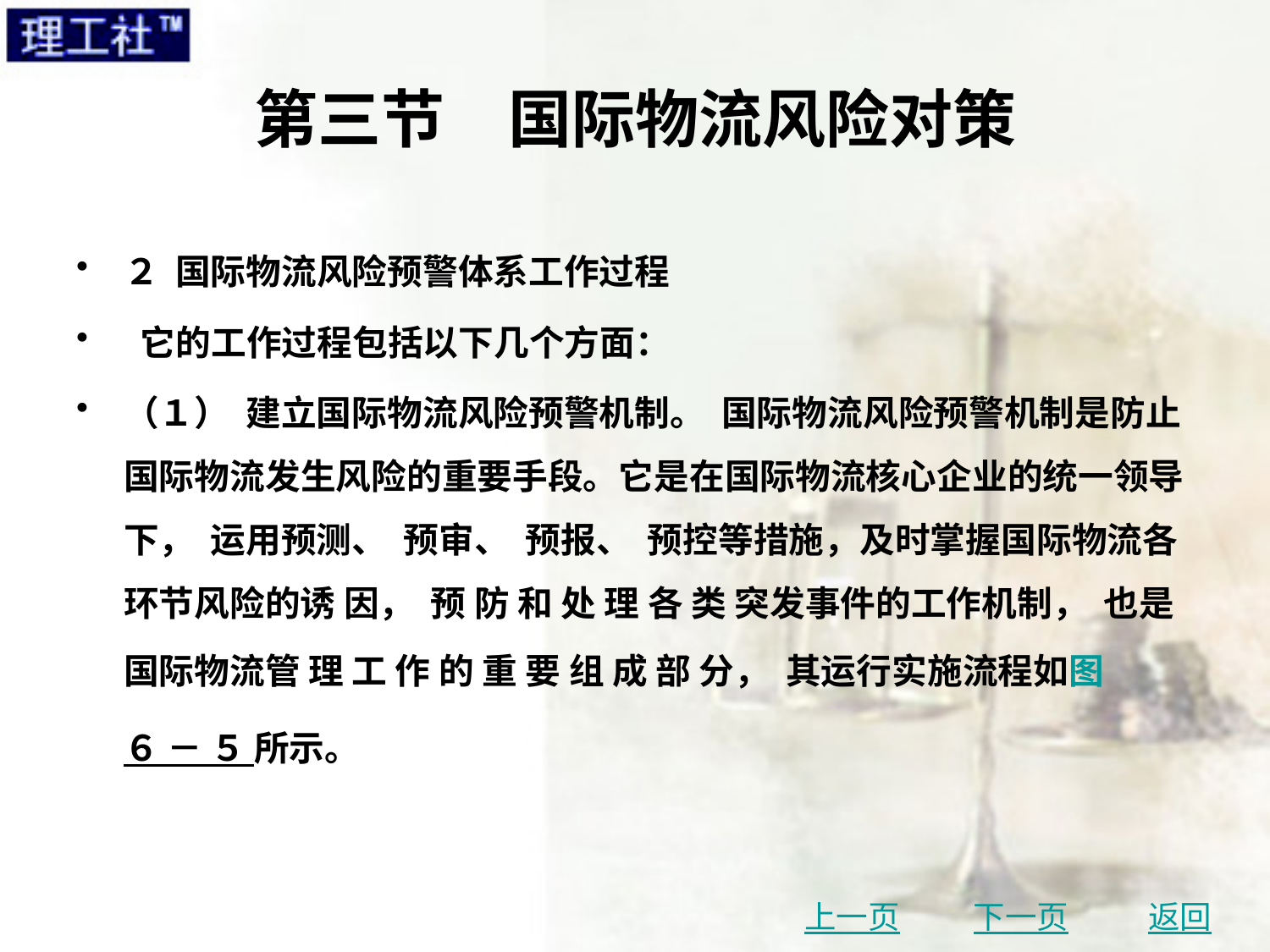

# 第三节　国际物流风险对策
２  国际物流风险预警体系工作过程
 它的工作过程包括以下几个方面：
（１）  建立国际物流风险预警机制。  国际物流风险预警机制是防止国际物流发生风险的重要手段。它是在国际物流核心企业的统一领导下，  运用预测、  预审、  预报、  预控等措施，及时掌握国际物流各环节风险的诱 因，  预 防 和 处 理 各 类 突发事件的工作机制，  也是国际物流管 理 工 作 的 重 要 组 成 部 分，  其运行实施流程如图 ６ － ５ 所示。

上一页
下一页
返回